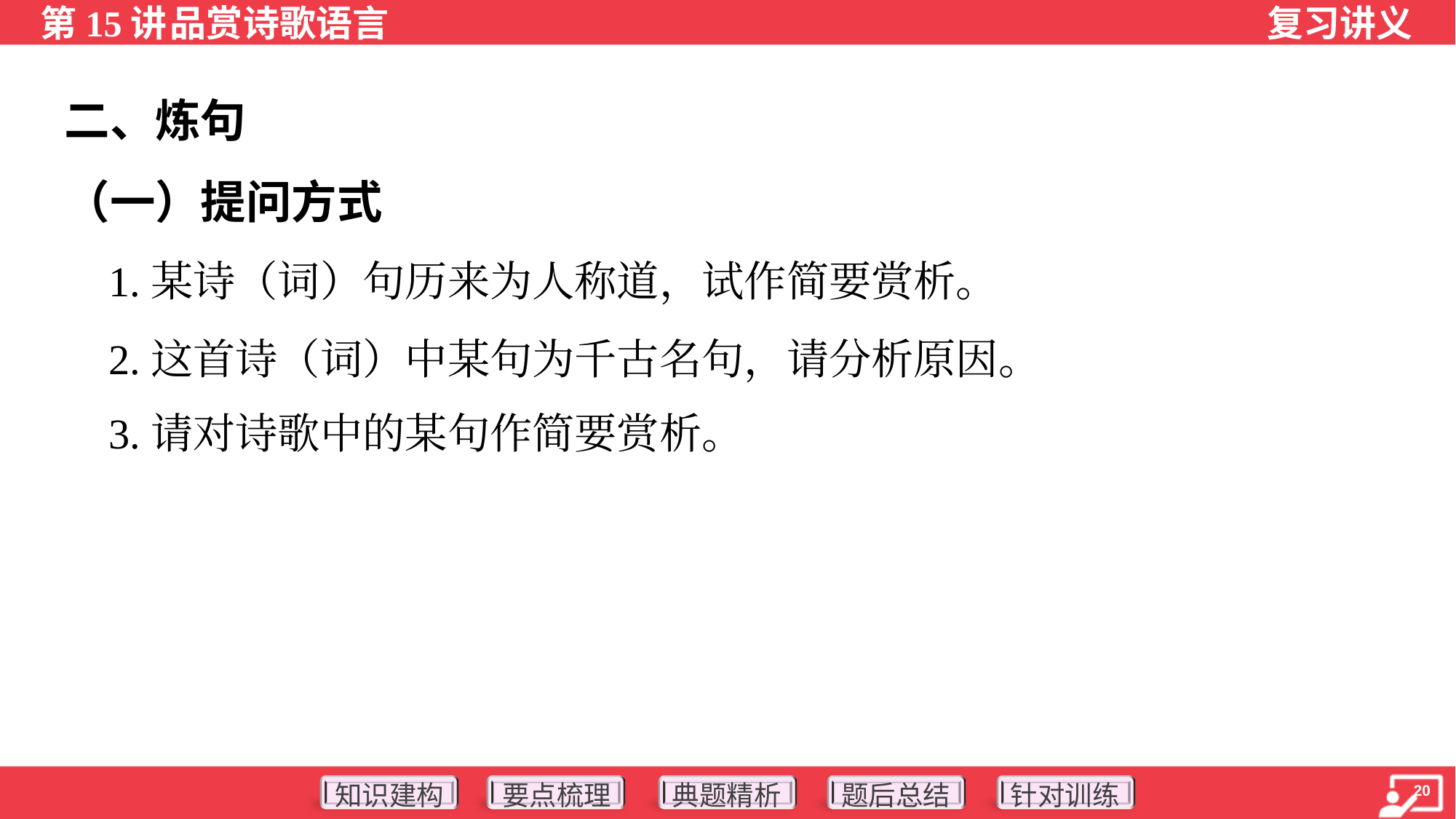

二、炼句
（一）提问方式
    1.某诗（词）句历来为人称道，试作简要赏析。
    2.这首诗（词）中某句为千古名句，请分析原因。
    3.请对诗歌中的某句作简要赏析。